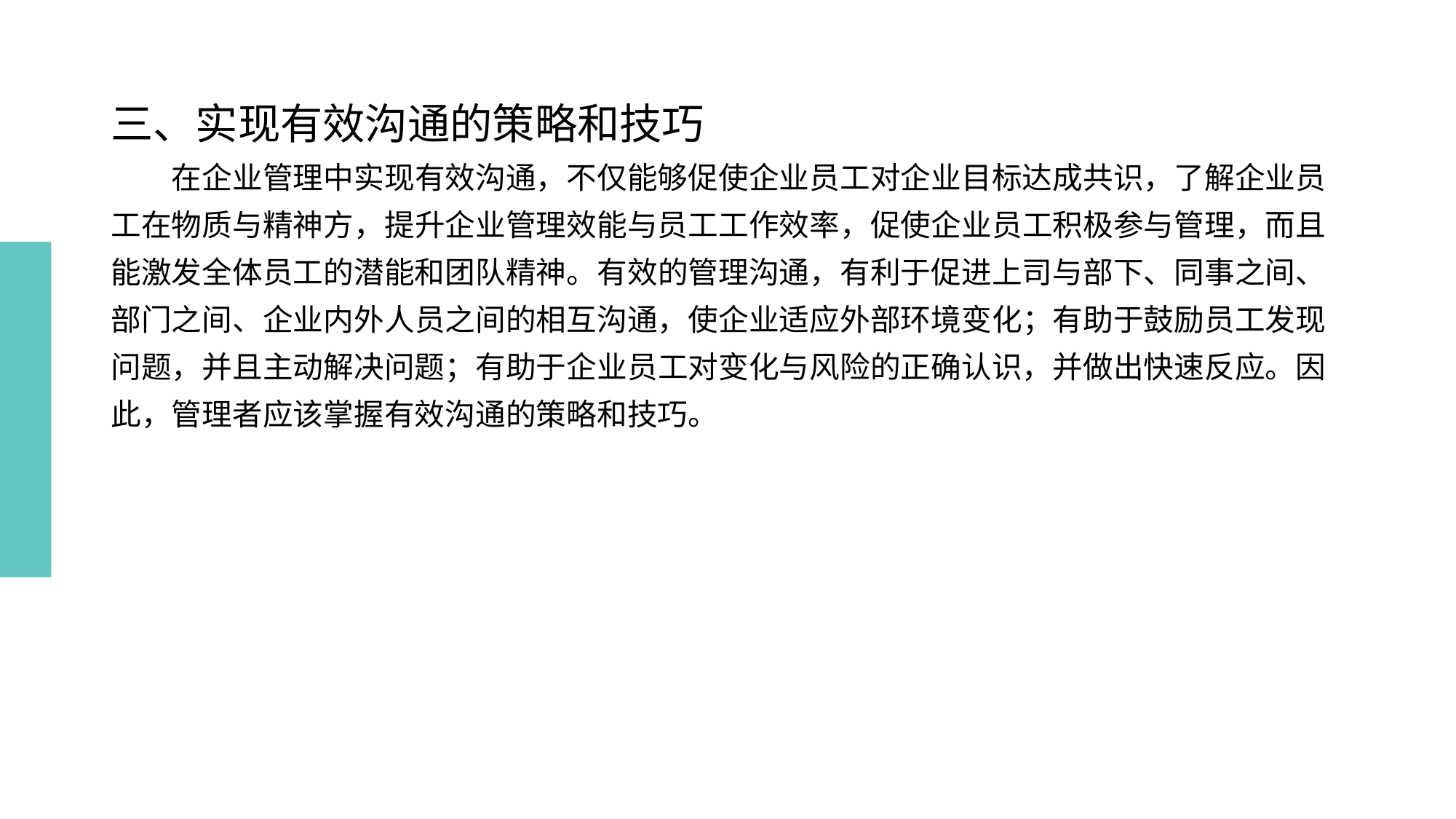

# 三、实现有效沟通的策略和技巧
　　在企业管理中实现有效沟通，不仅能够促使企业员工对企业目标达成共识，了解企业员工在物质与精神方，提升企业管理效能与员工工作效率，促使企业员工积极参与管理，而且能激发全体员工的潜能和团队精神。有效的管理沟通，有利于促进上司与部下、同事之间、部门之间、企业内外人员之间的相互沟通，使企业适应外部环境变化；有助于鼓励员工发现问题，并且主动解决问题；有助于企业员工对变化与风险的正确认识，并做出快速反应。因此，管理者应该掌握有效沟通的策略和技巧。